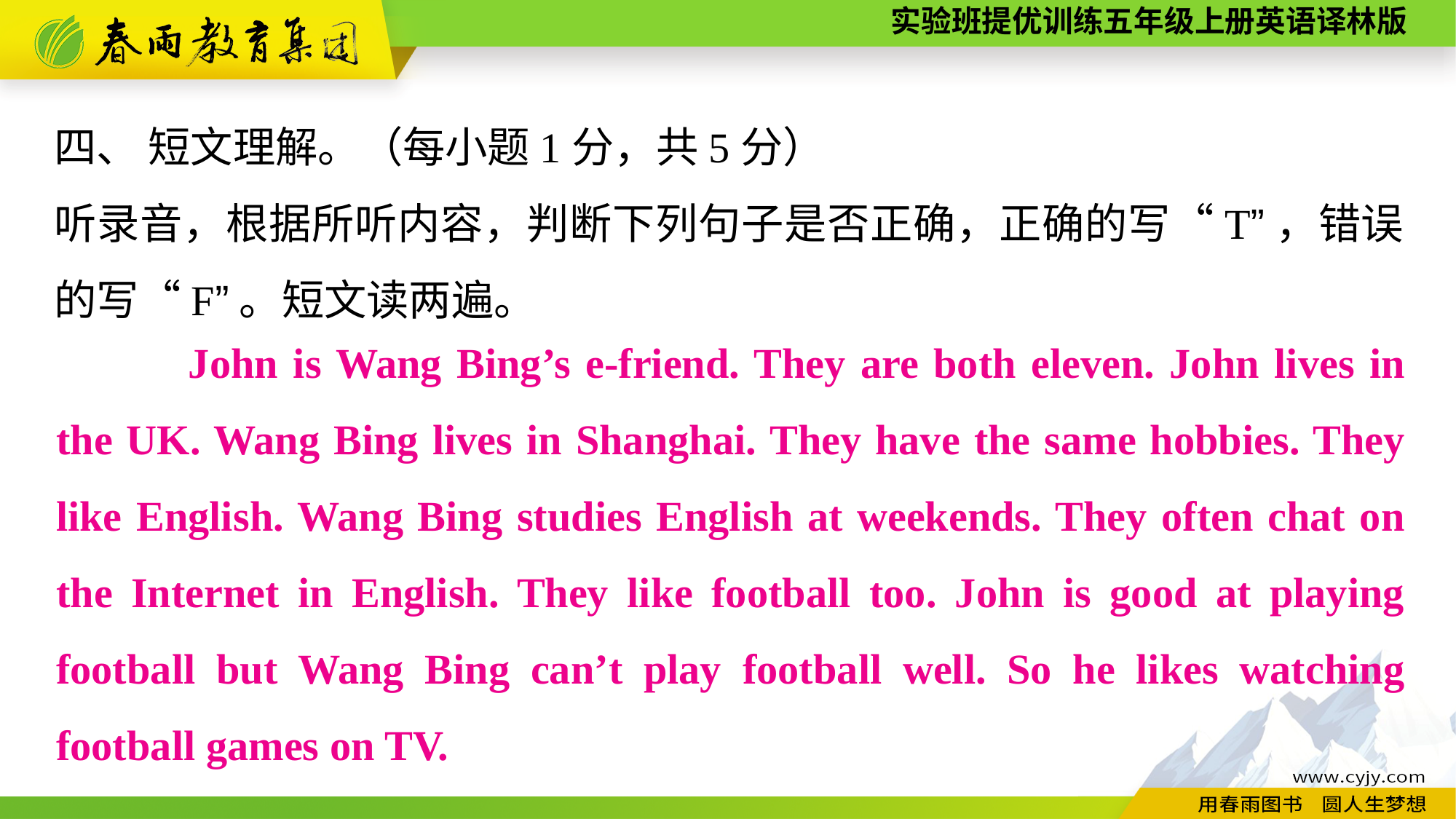

四、 短文理解。（每小题1分，共5分）
听录音，根据所听内容，判断下列句子是否正确，正确的写“T”，错误的写“F”。短文读两遍。
 　　John is Wang Bing’s e-friend. They are both eleven. John lives in the UK. Wang Bing lives in Shanghai. They have the same hobbies. They like English. Wang Bing studies English at weekends. They often chat on the Internet in English. They like football too. John is good at playing football but Wang Bing can’t play football well. So he likes watching football games on TV.